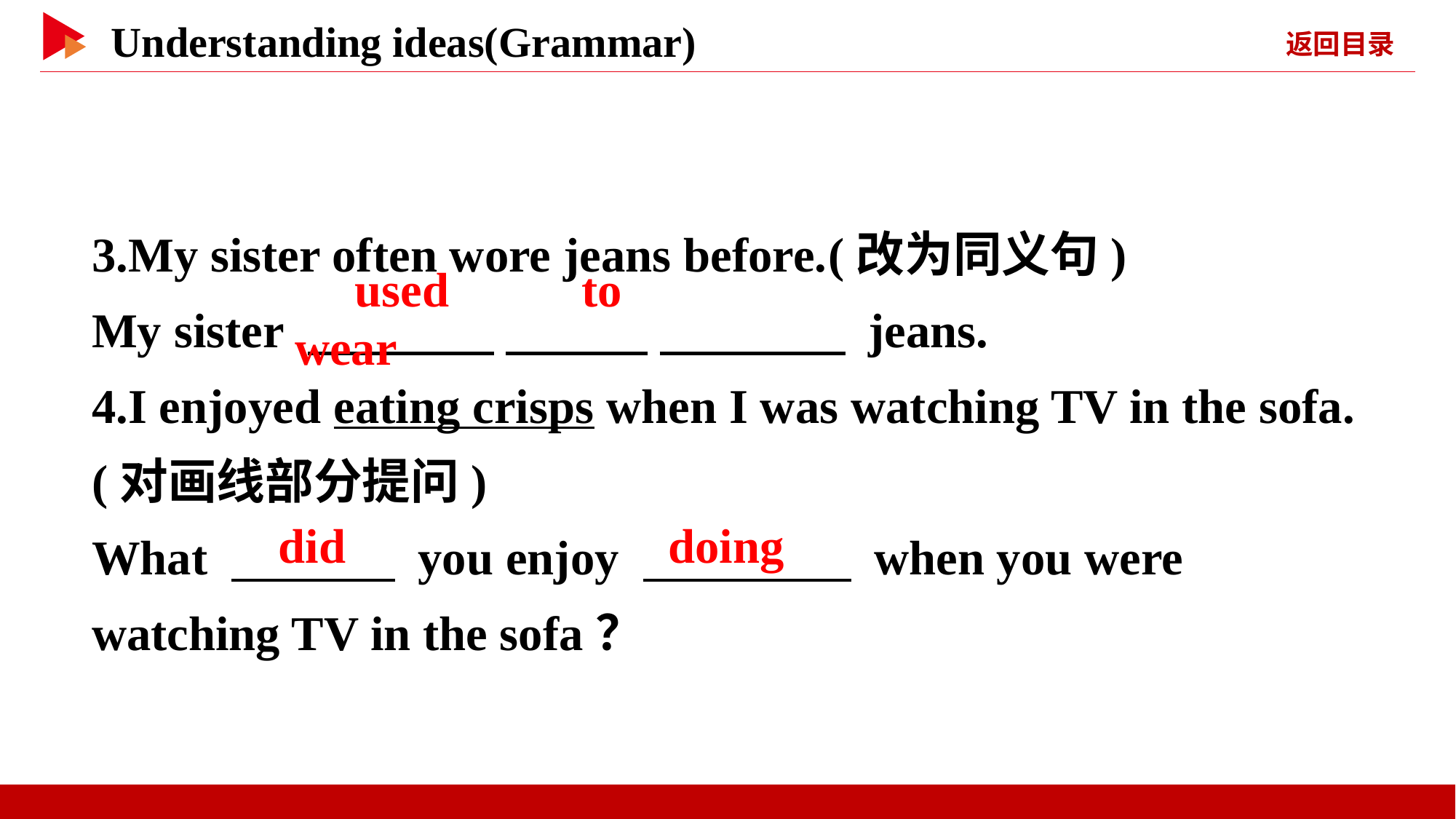

3.My sister often wore jeans before.(改为同义句)
My sister 　        　 　    　 　        　 jeans.
4.I enjoyed eating crisps when I was watching TV in the sofa.(对画线部分提问)
What 　      　 you enjoy 　          　 when you were watching TV in the sofa？
　used　 　to　 　wear
　did
　doing